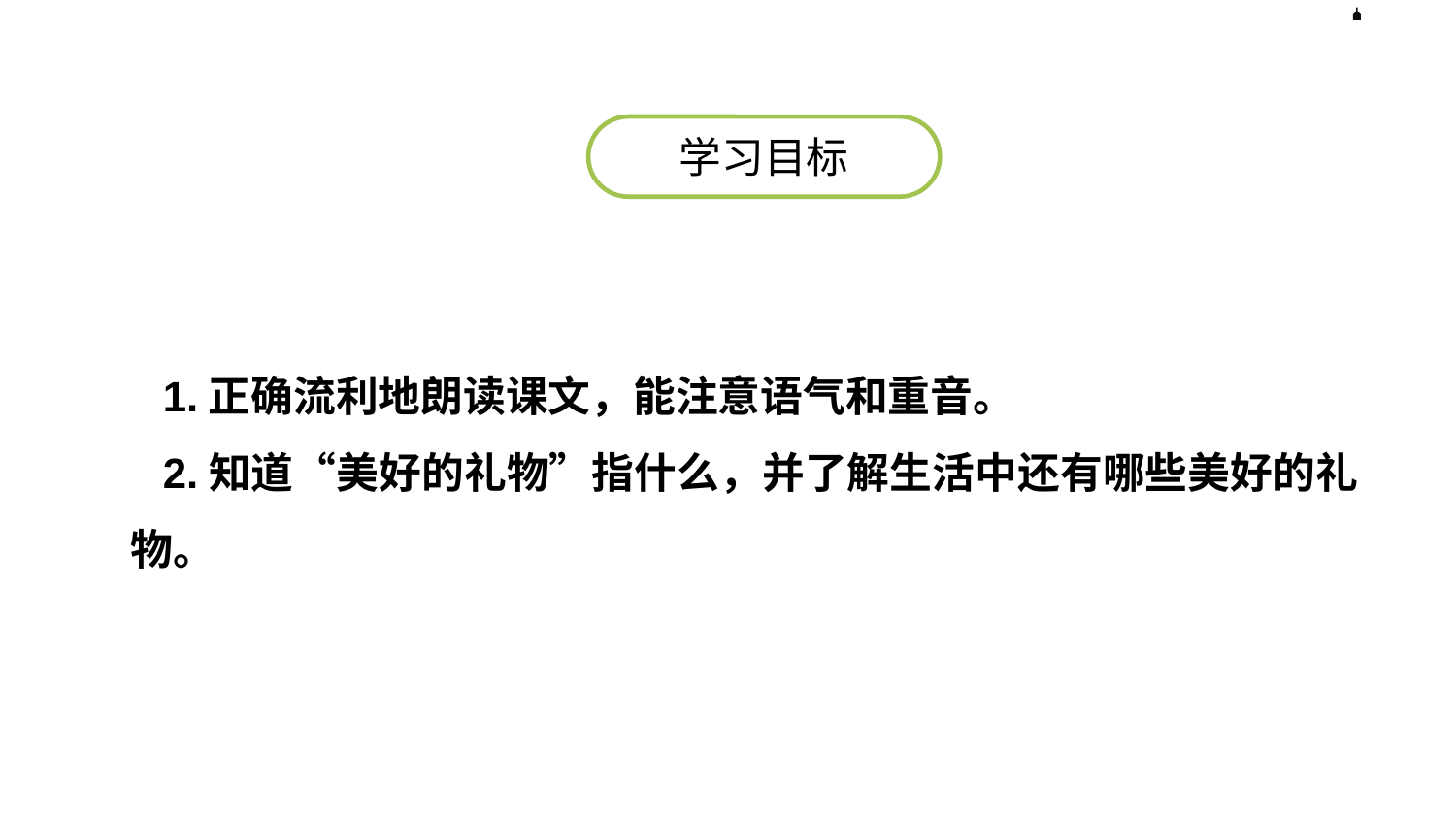

学习目标
1.正确流利地朗读课文，能注意语气和重音。
2.知道“美好的礼物”指什么，并了解生活中还有哪些美好的礼物。